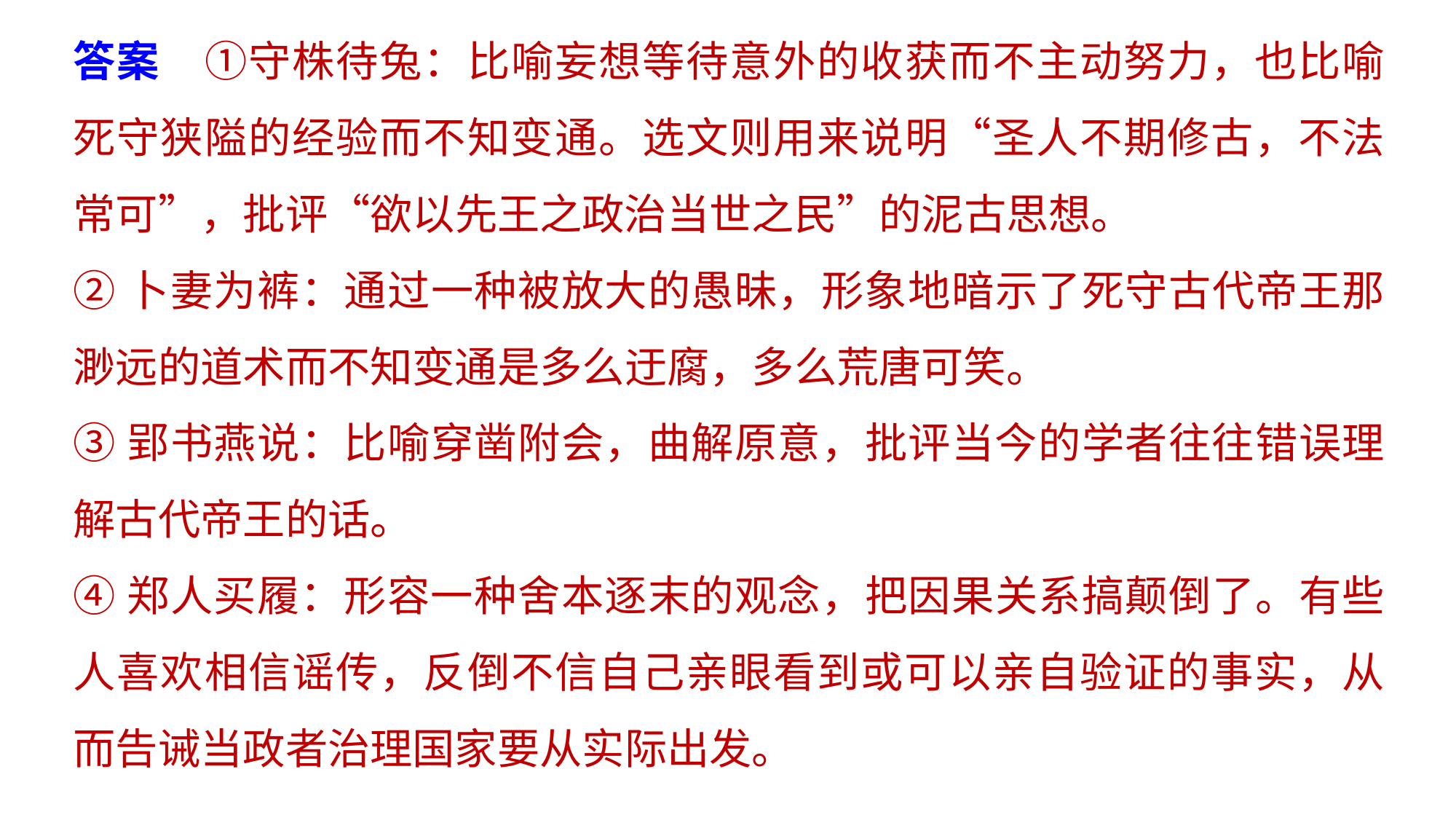

答案　①守株待兔：比喻妄想等待意外的收获而不主动努力，也比喻死守狭隘的经验而不知变通。选文则用来说明“圣人不期修古，不法常可”，批评“欲以先王之政治当世之民”的泥古思想。
②卜妻为裤：通过一种被放大的愚昧，形象地暗示了死守古代帝王那渺远的道术而不知变通是多么迂腐，多么荒唐可笑。
③郢书燕说：比喻穿凿附会，曲解原意，批评当今的学者往往错误理解古代帝王的话。
④郑人买履：形容一种舍本逐末的观念，把因果关系搞颠倒了。有些人喜欢相信谣传，反倒不信自己亲眼看到或可以亲自验证的事实，从而告诫当政者治理国家要从实际出发。